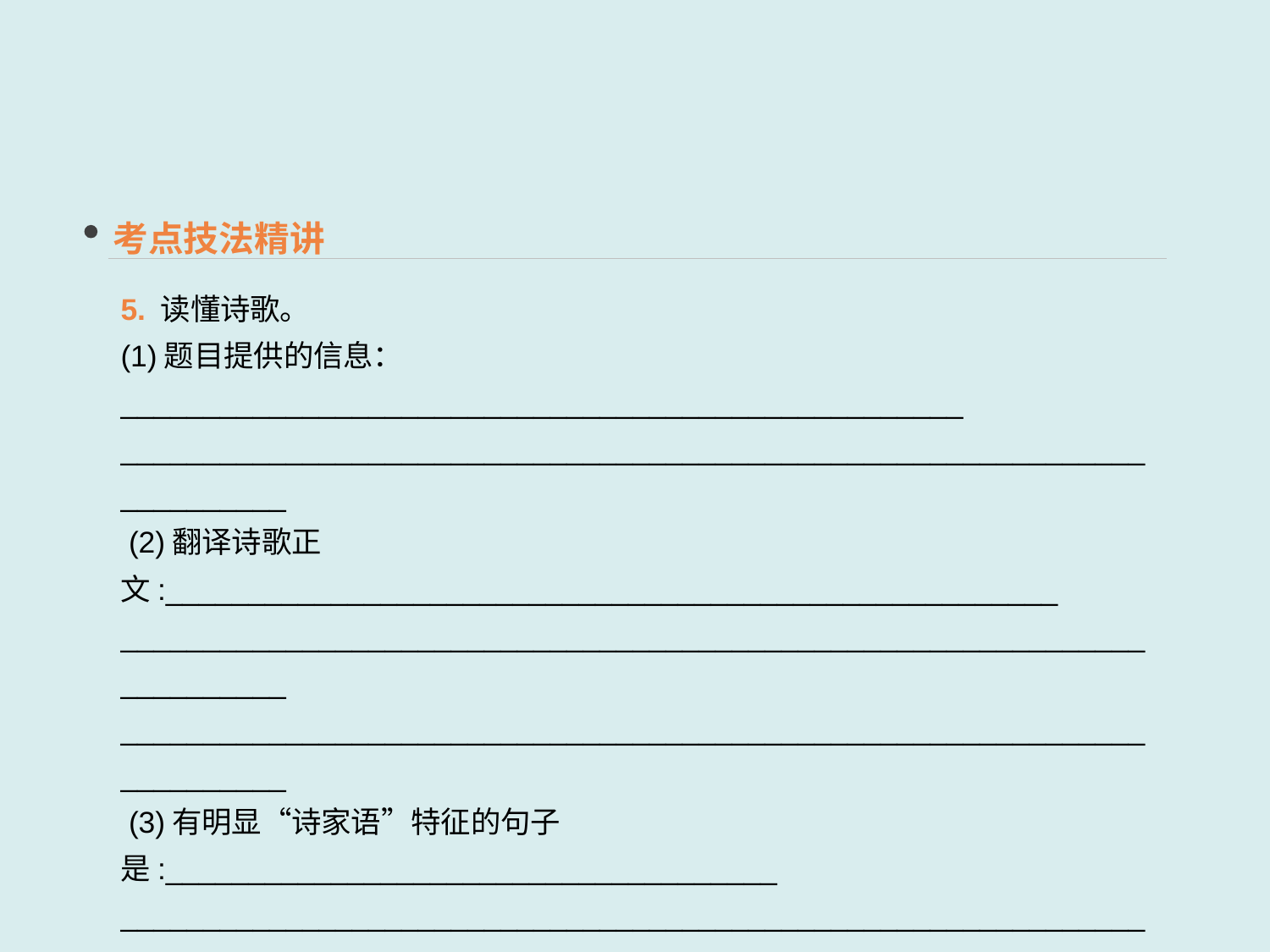

考点技法精讲

5. 读懂诗歌。
(1)题目提供的信息：___________________________________________________
________________________________________________________________________
 (2)翻译诗歌正文:______________________________________________________
________________________________________________________________________
________________________________________________________________________
 (3)有明显“诗家语”特征的句子是:_____________________________________
________________________________________________________________________